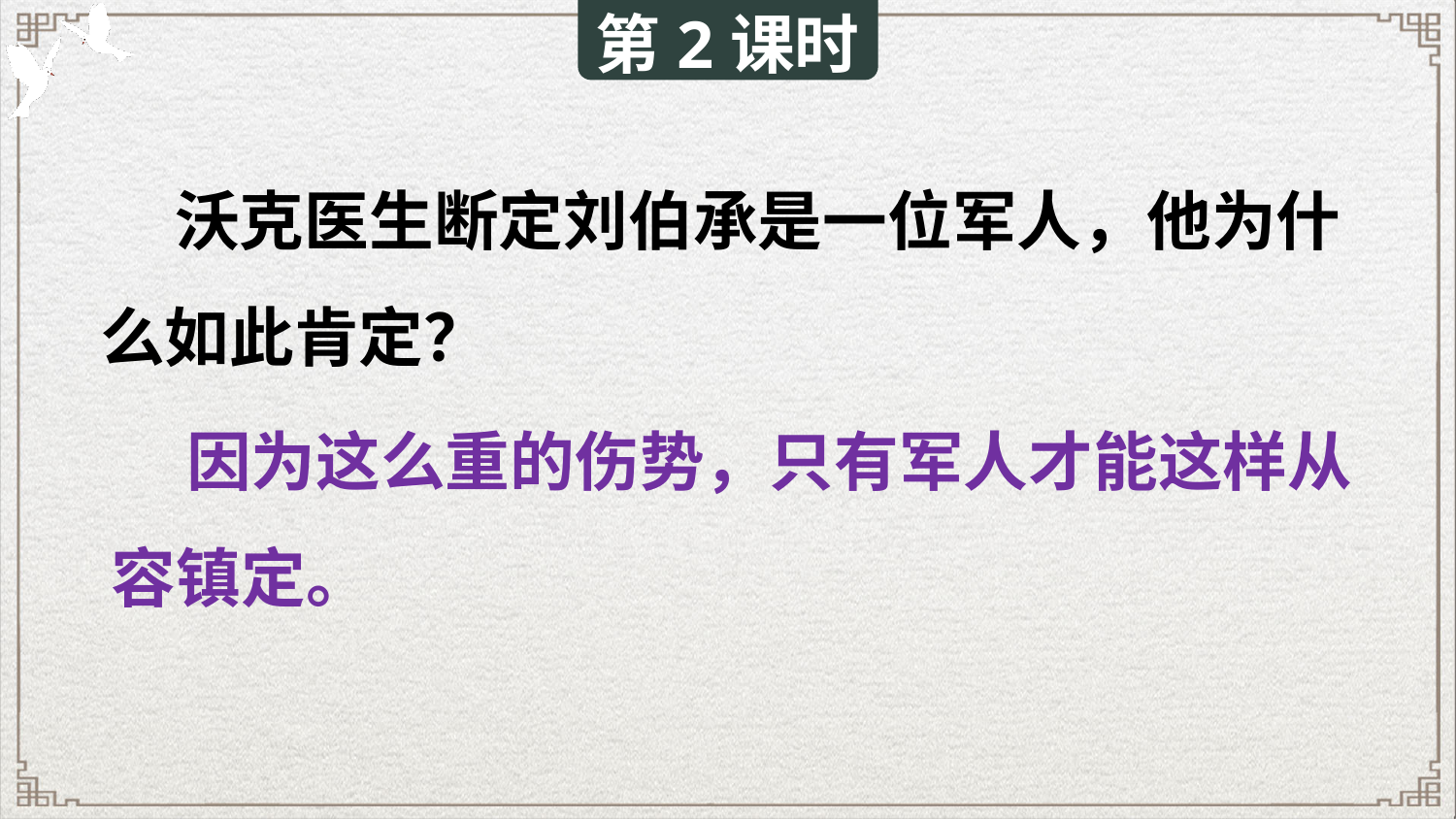

第2课时
    沃克医生断定刘伯承是一位军人，他为什么如此肯定？
    因为这么重的伤势，只有军人才能这样从容镇定。